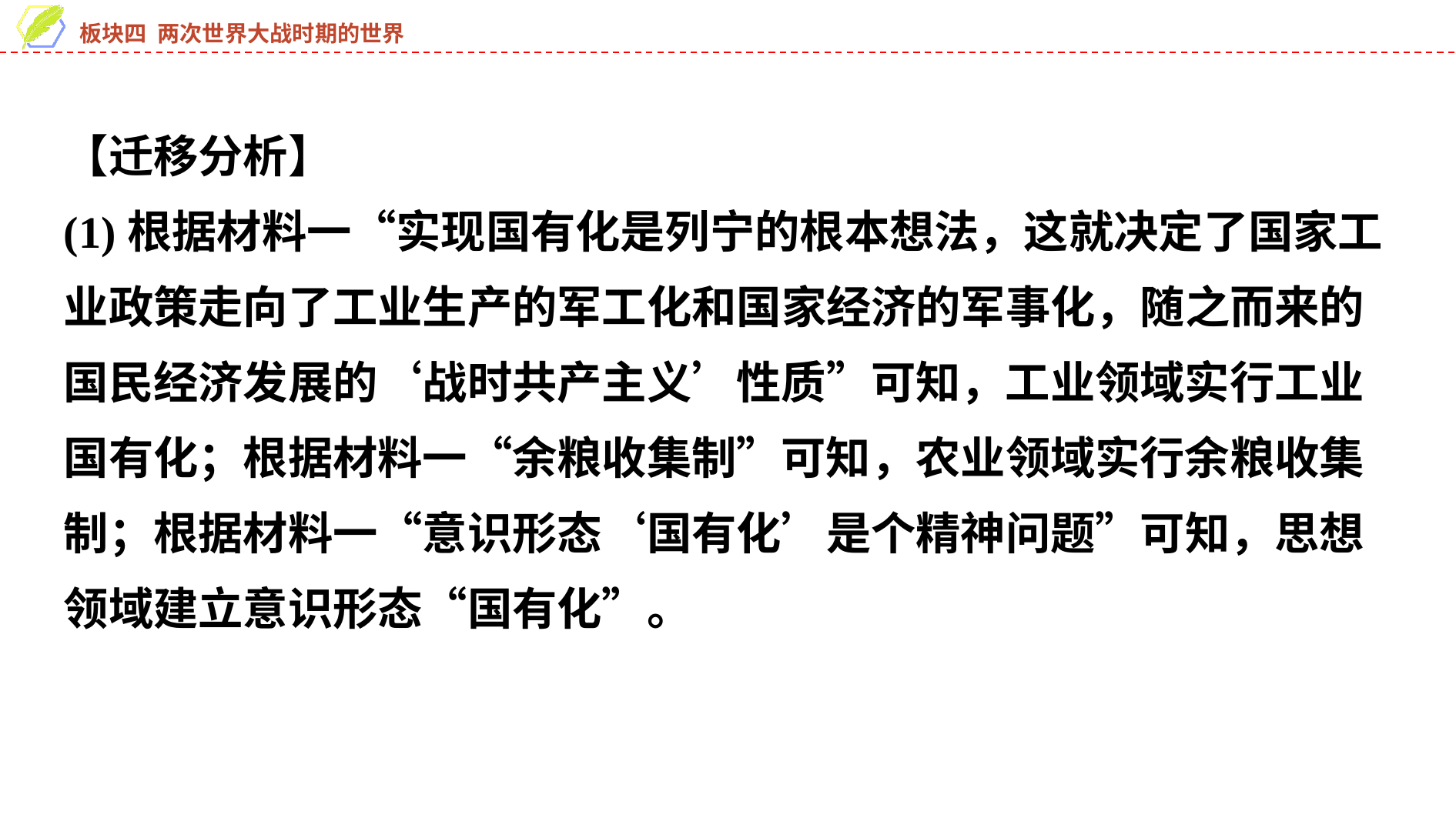

【迁移分析】
(1)根据材料一“实现国有化是列宁的根本想法，这就决定了国家工业政策走向了工业生产的军工化和国家经济的军事化，随之而来的国民经济发展的‘战时共产主义’性质”可知，工业领域实行工业国有化；根据材料一“余粮收集制”可知，农业领域实行余粮收集制；根据材料一“意识形态‘国有化’是个精神问题”可知，思想领域建立意识形态“国有化”。